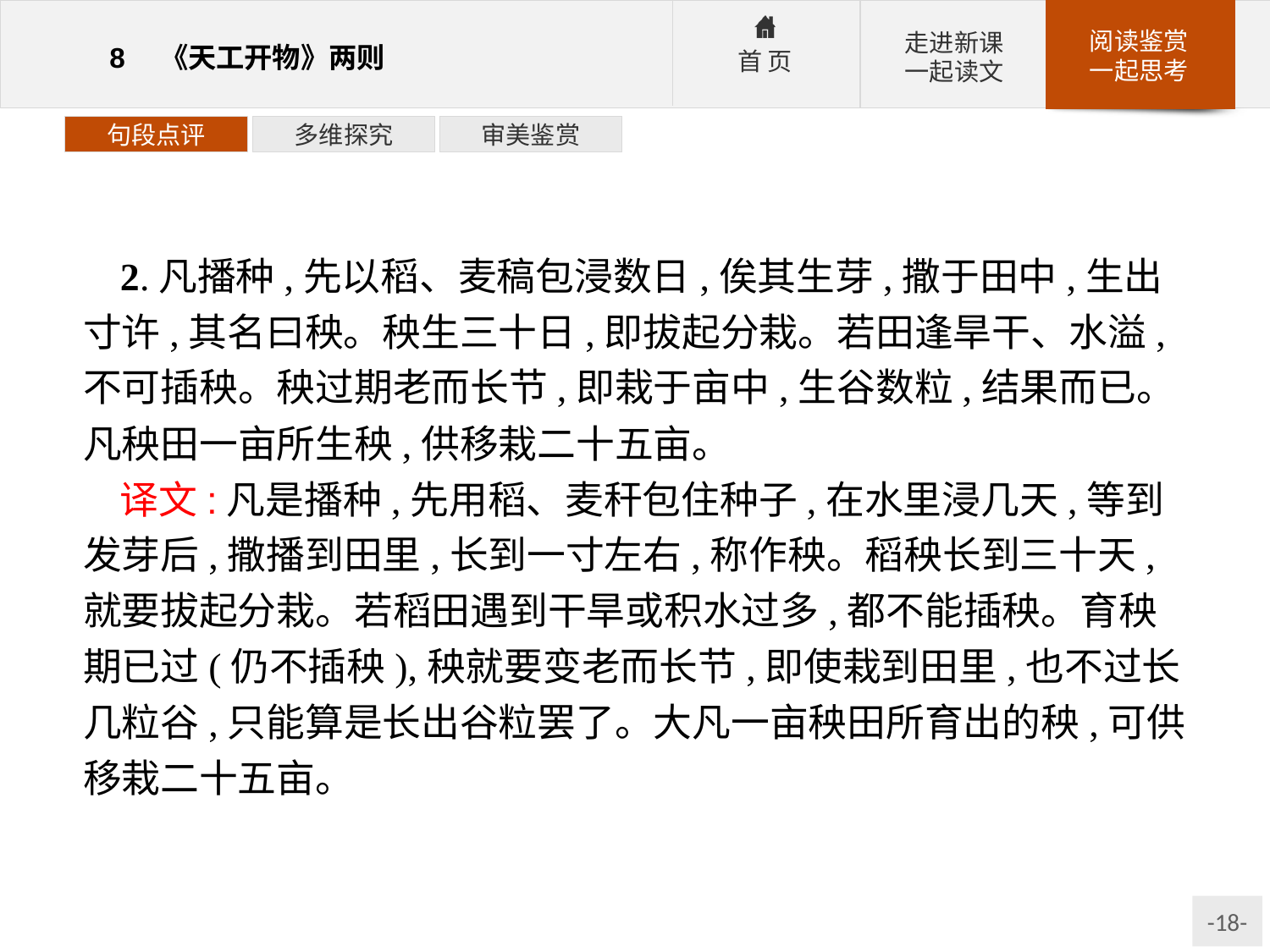

句段点评
多维探究
审美鉴赏
2.凡播种,先以稻、麦稿包浸数日,俟其生芽,撒于田中,生出寸许,其名曰秧。秧生三十日,即拔起分栽。若田逢旱干、水溢,不可插秧。秧过期老而长节,即栽于亩中,生谷数粒,结果而已。凡秧田一亩所生秧,供移栽二十五亩。
译文:凡是播种,先用稻、麦秆包住种子,在水里浸几天,等到发芽后,撒播到田里,长到一寸左右,称作秧。稻秧长到三十天,就要拔起分栽。若稻田遇到干旱或积水过多,都不能插秧。育秧期已过(仍不插秧),秧就要变老而长节,即使栽到田里,也不过长几粒谷,只能算是长出谷粒罢了。大凡一亩秧田所育出的秧,可供移栽二十五亩。